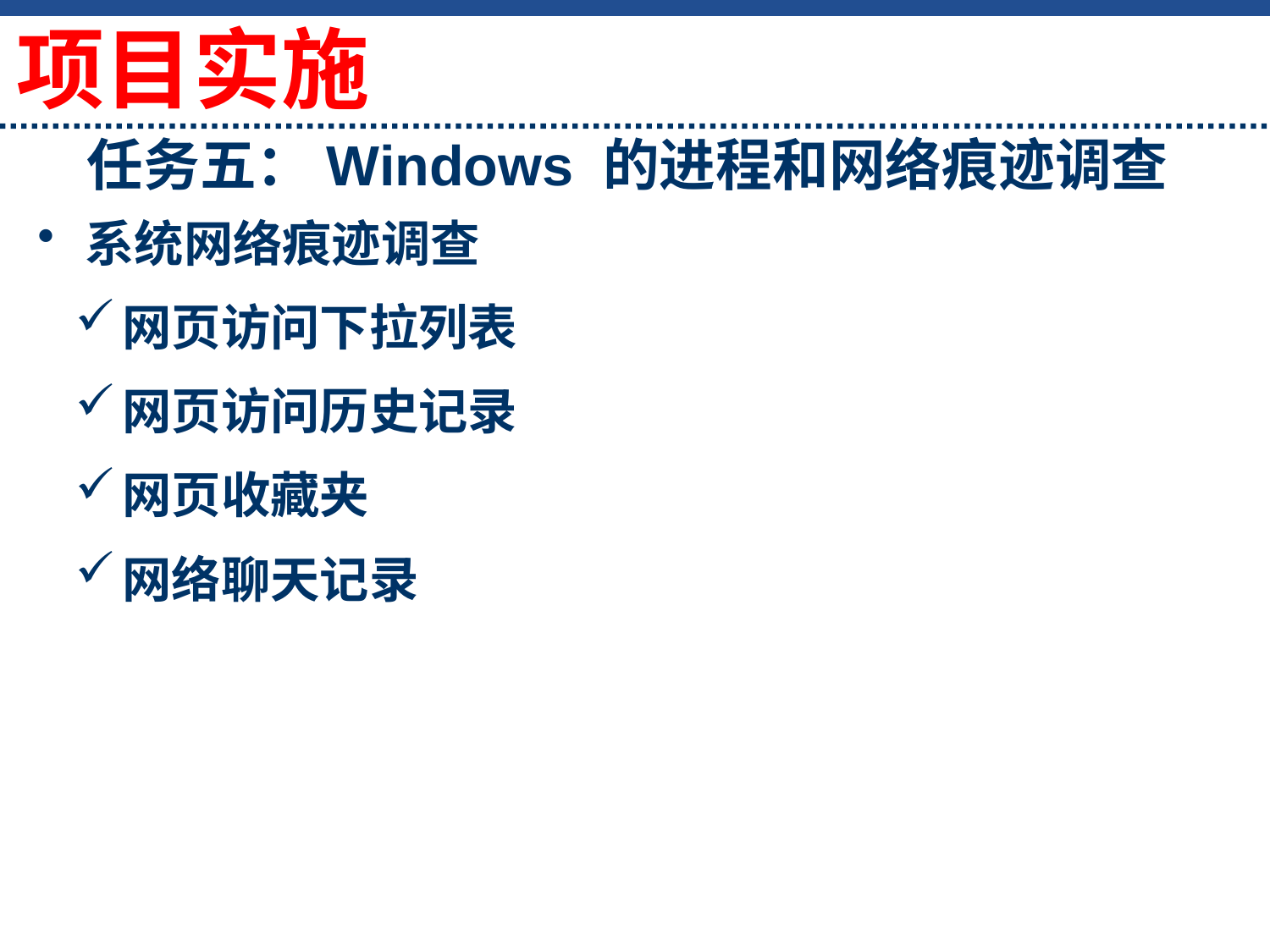

项目实施
# 任务五：Windows 的进程和网络痕迹调查
系统网络痕迹调查
网页访问下拉列表
网页访问历史记录
网页收藏夹
网络聊天记录